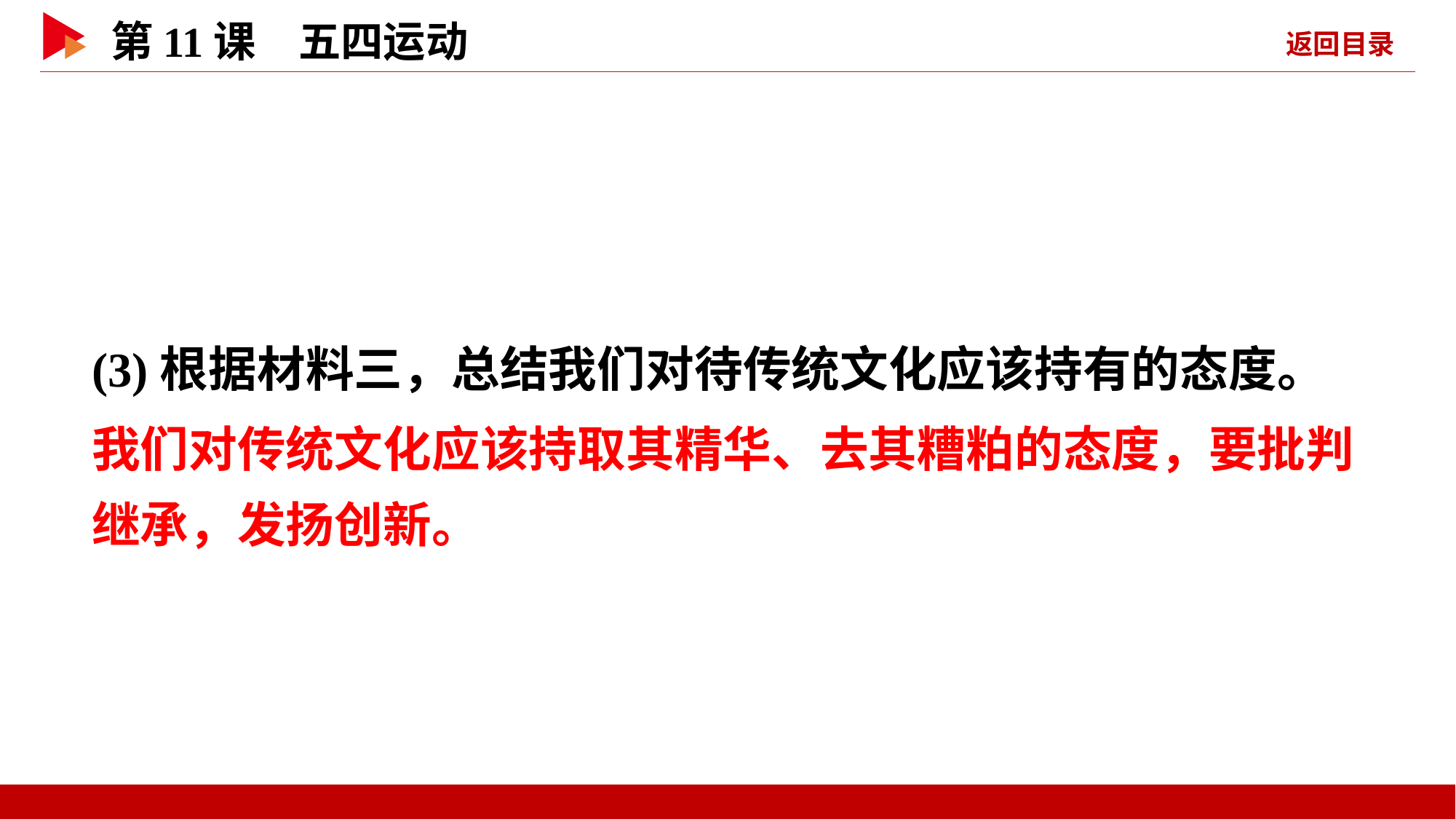

(3)根据材料三，总结我们对待传统文化应该持有的态度。
我们对传统文化应该持取其精华、去其糟粕的态度，要批判继承，发扬创新。